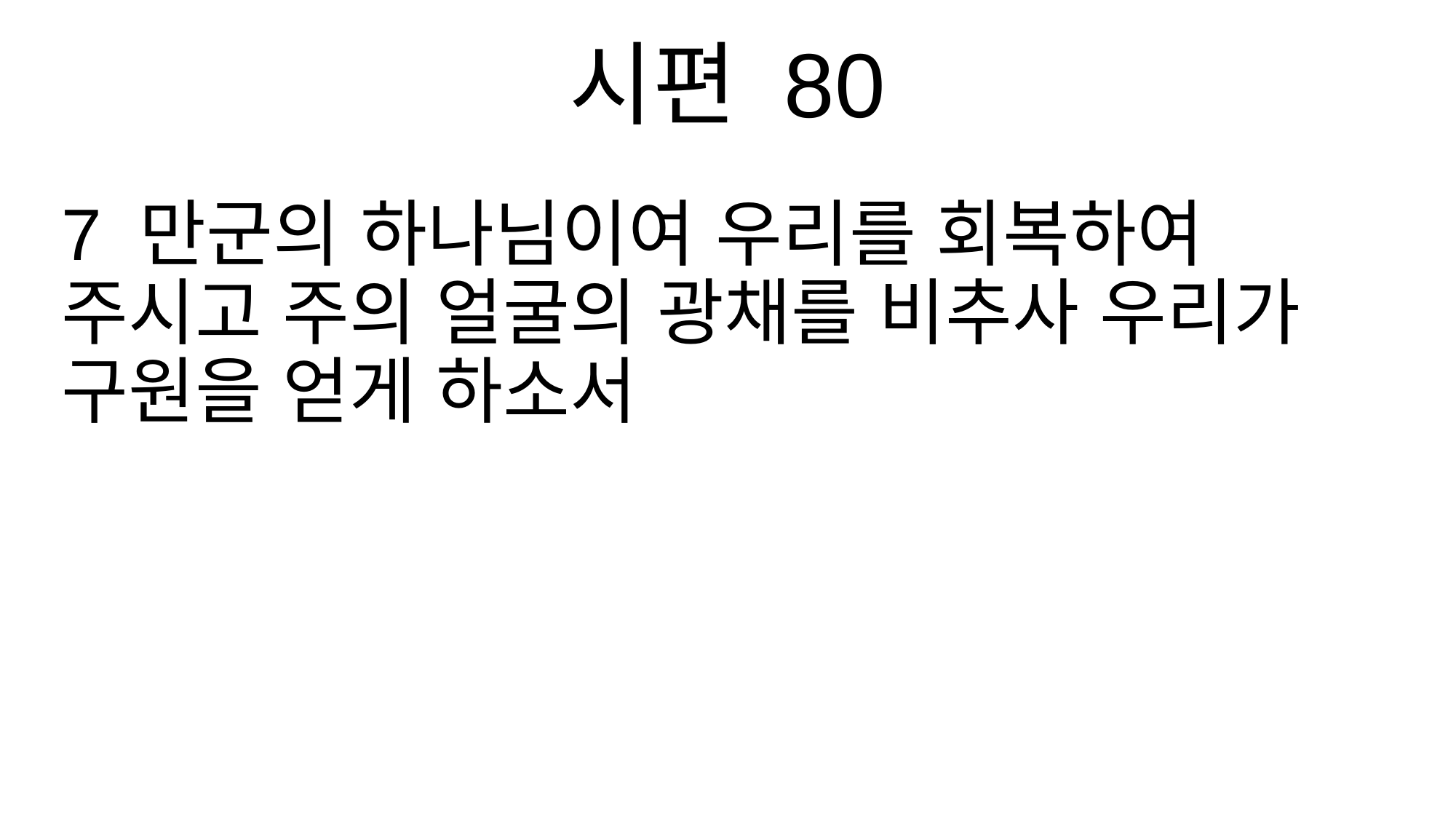

시편 80
7 만군의 하나님이여 우리를 회복하여 주시고 주의 얼굴의 광채를 비추사 우리가 구원을 얻게 하소서